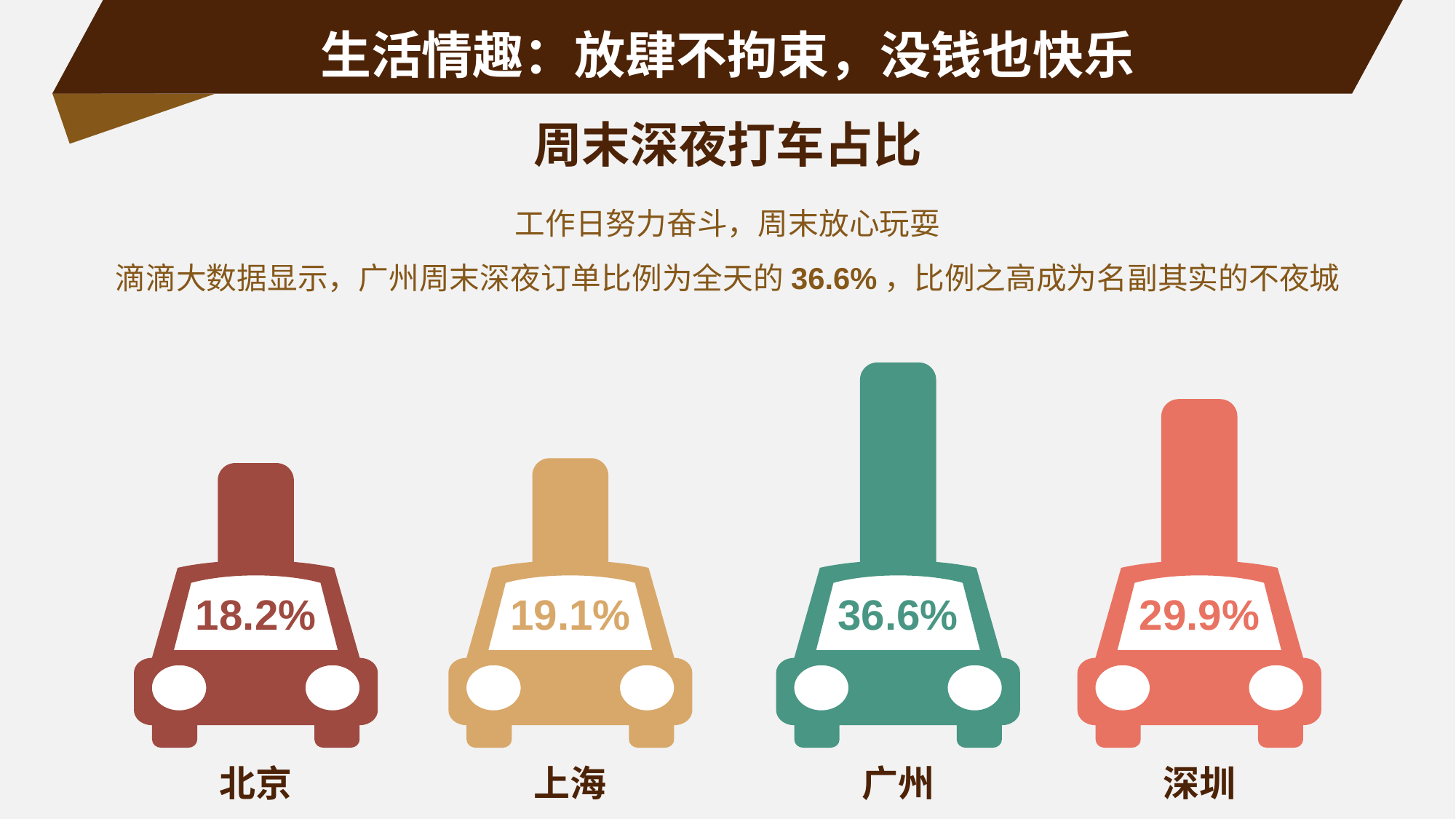

生活情趣：放肆不拘束，没钱也快乐

周末深夜打车占比
工作日努力奋斗，周末放心玩耍
滴滴大数据显示，广州周末深夜订单比例为全天的36.6%，比例之高成为名副其实的不夜城

18.2%

19.1%

36.6%

29.9%

北京
上海
广州
深圳